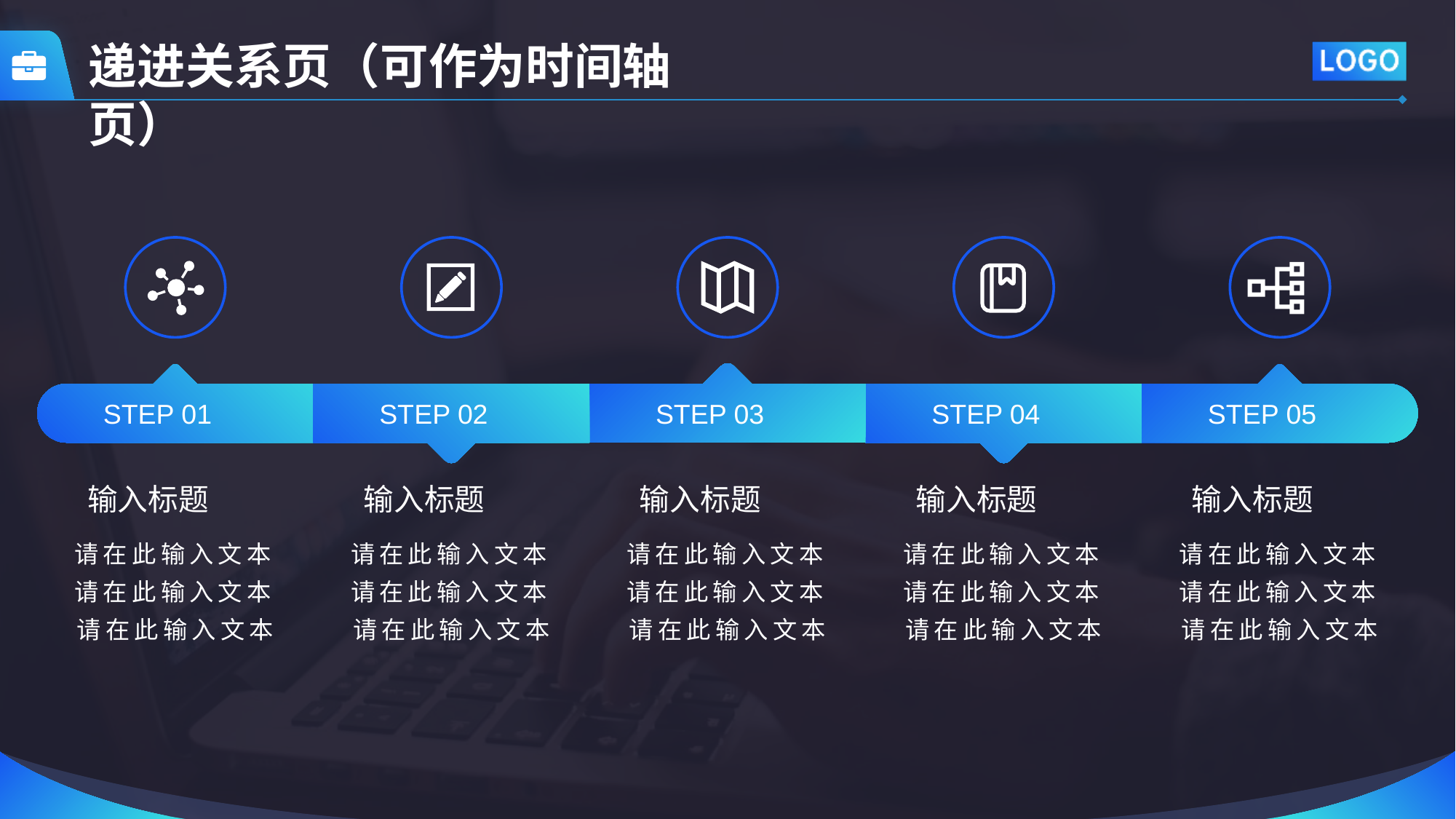

递进关系页（可作为时间轴页）

STEP 01
STEP 02
STEP 03
STEP 04
STEP 05
输入标题
输入标题
输入标题
输入标题
输入标题
请在此输入文本请在此输入文本请在此输入文本
请在此输入文本请在此输入文本请在此输入文本
请在此输入文本请在此输入文本请在此输入文本
请在此输入文本请在此输入文本请在此输入文本
请在此输入文本请在此输入文本请在此输入文本